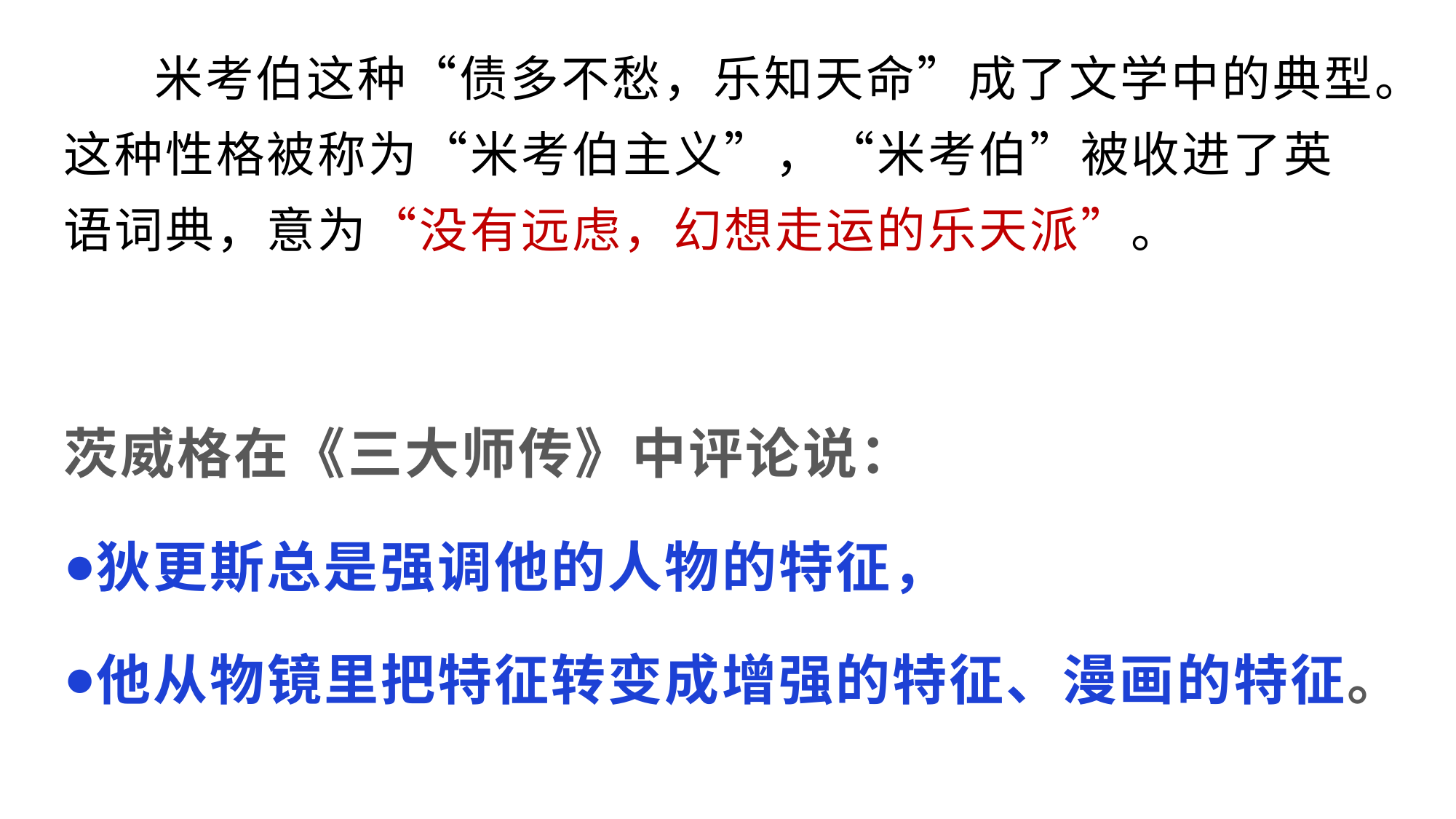

米考伯这种“债多不愁，乐知天命”成了文学中的典型。这种性格被称为“米考伯主义”，“米考伯”被收进了英语词典，意为“没有远虑，幻想走运的乐天派”。

茨威格在《三大师传》中评论说：
狄更斯总是强调他的人物的特征，
他从物镜里把特征转变成增强的特征、漫画的特征。